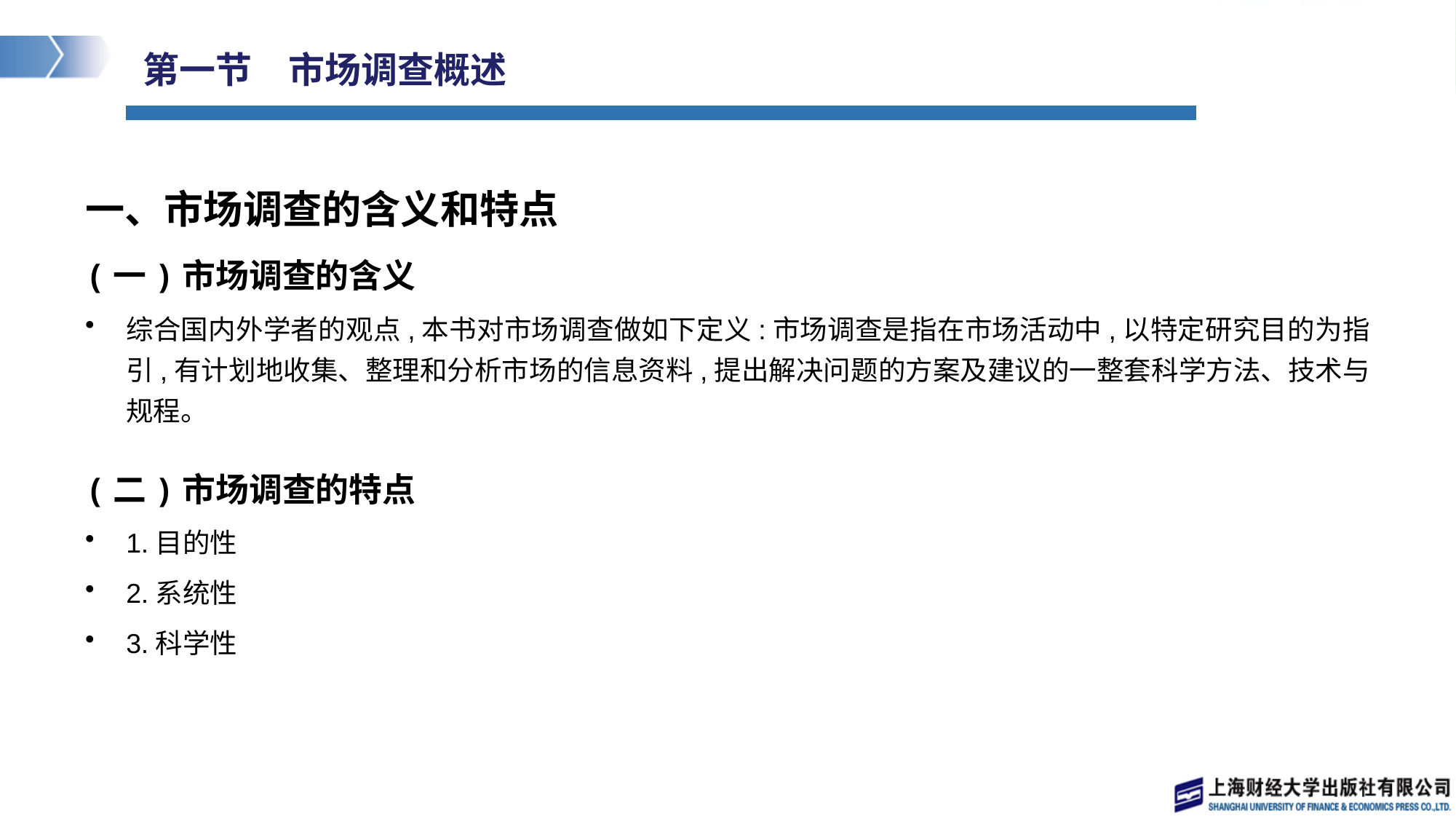

# 第一节　市场调查概述
一、市场调查的含义和特点
(一)市场调查的含义
综合国内外学者的观点,本书对市场调查做如下定义:市场调查是指在市场活动中,以特定研究目的为指引,有计划地收集、整理和分析市场的信息资料,提出解决问题的方案及建议的一整套科学方法、技术与规程。
(二)市场调查的特点
1.目的性
2.系统性
3.科学性